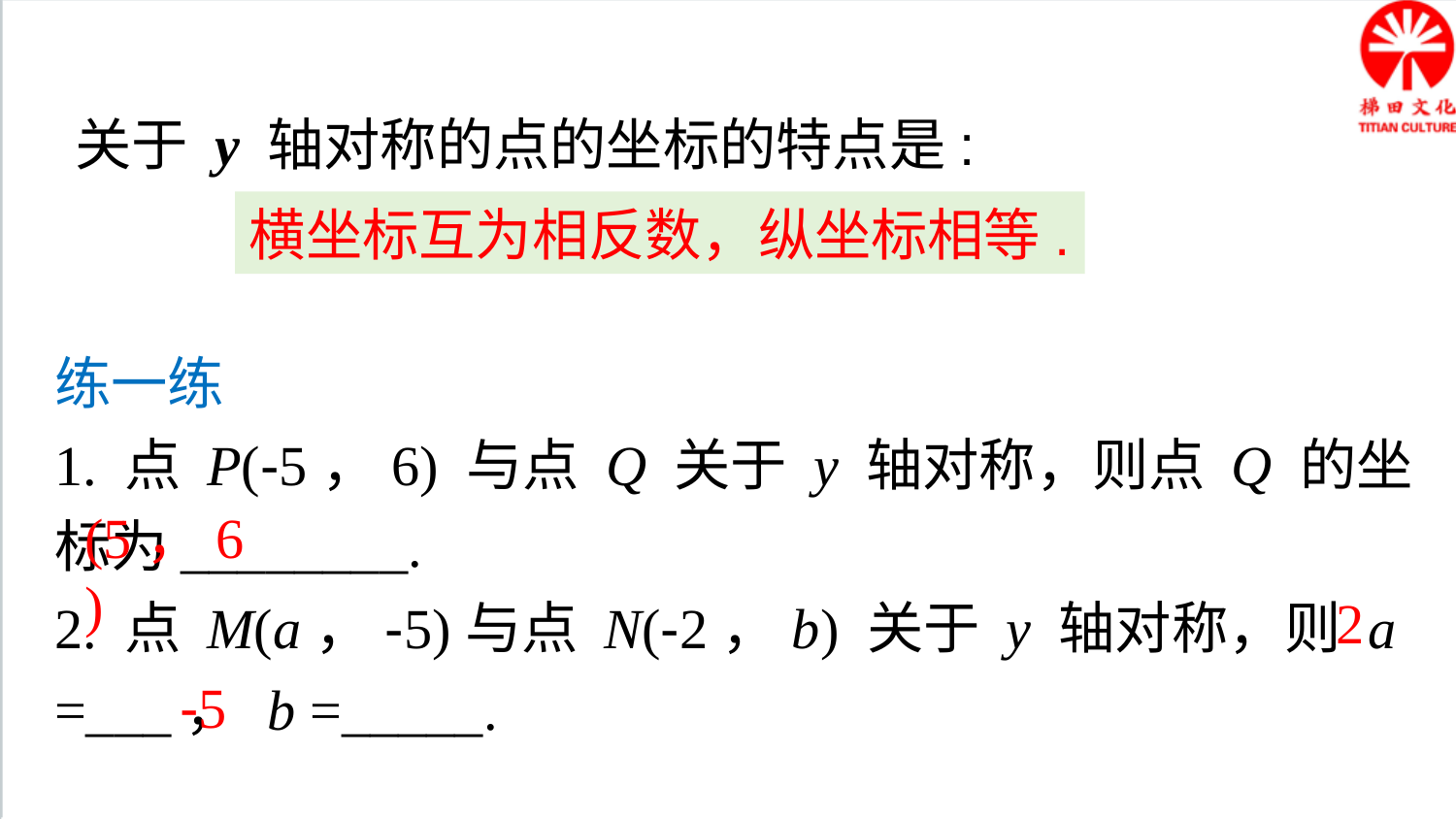

概括
关于 y 轴对称的点的坐标的特点是:
横坐标互为相反数，纵坐标相等.
练一练
1. 点 P(-5，6) 与点 Q 关于 y 轴对称，则点 Q 的坐标为________.
2. 点 M(a，-5)与点 N(-2，b) 关于 y 轴对称，则 a =___， b =_____.
(5，6 )
2
-5